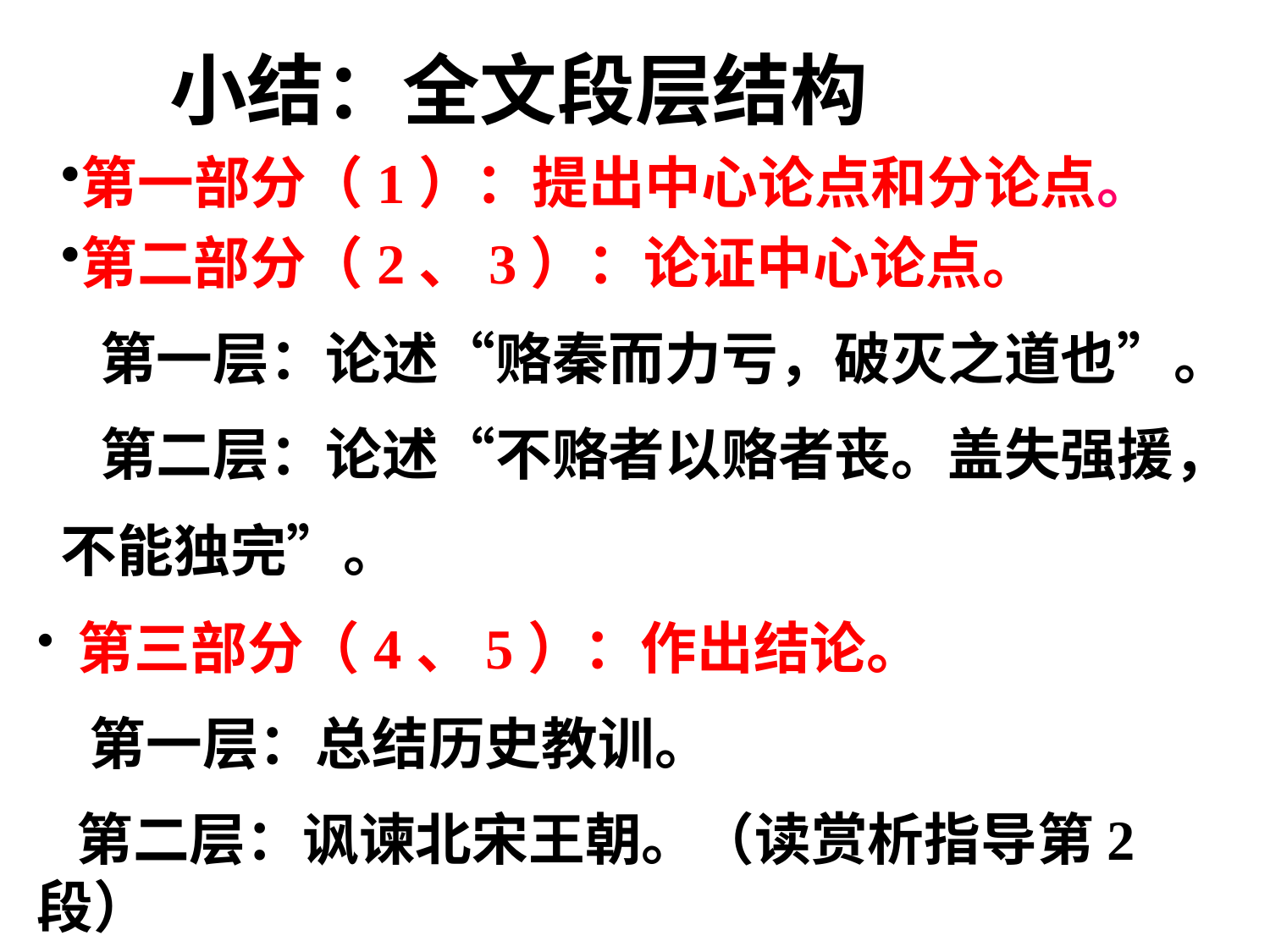

小结：全文段层结构
第一部分（1）：提出中心论点和分论点。
第二部分（2、3）：论证中心论点。
  第一层：论述“赂秦而力亏，破灭之道也”。
  第二层：论述“不赂者以赂者丧。盖失强援，
不能独完”。
 第三部分（4、5）：作出结论。
   第一层：总结历史教训。
  第二层：讽谏北宋王朝。（读赏析指导第2段）